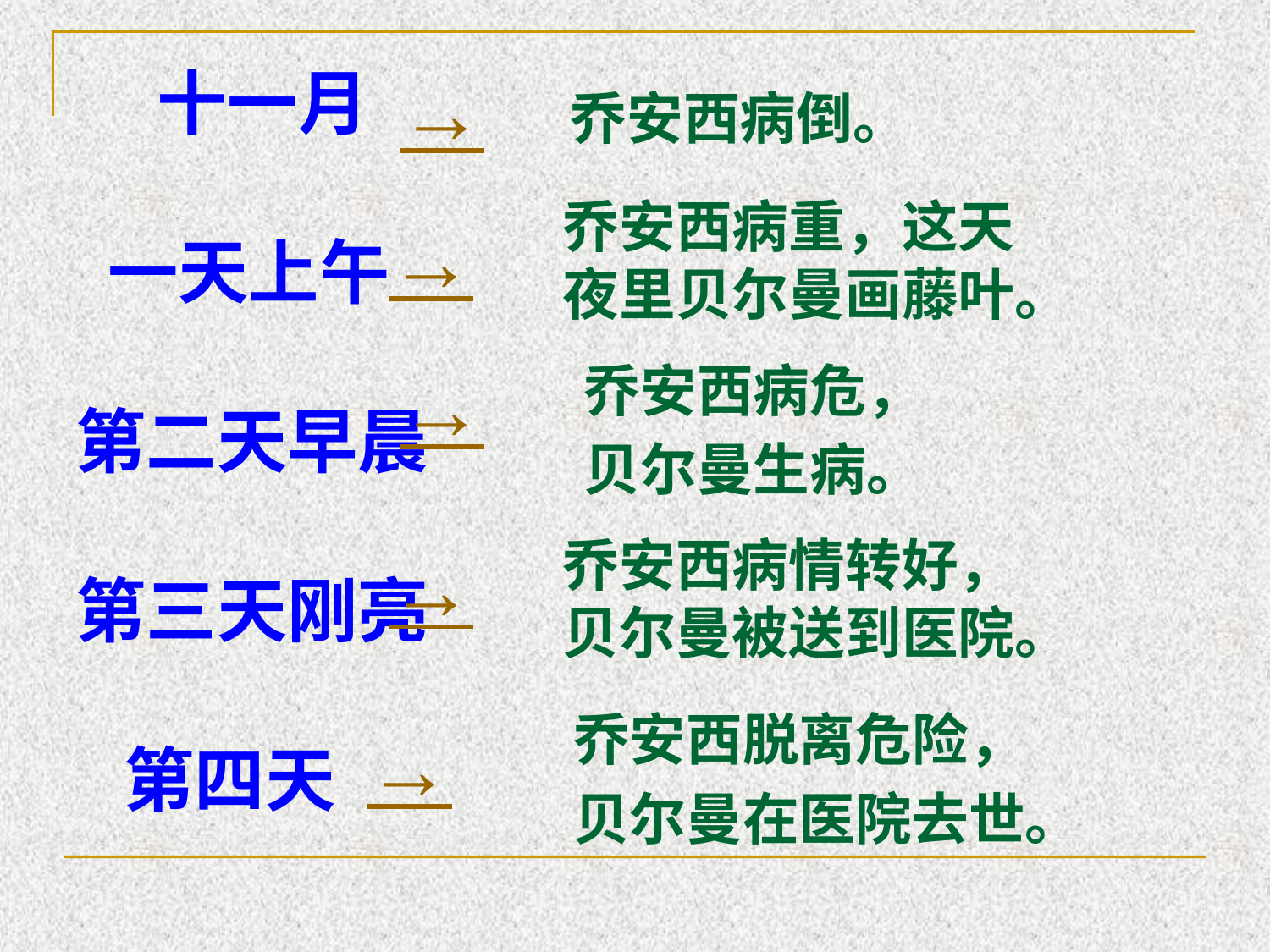

十一月
  一天上午
第二天早晨
第三天刚亮
   第四天
→
  乔安西病倒。
# 乔安西病重，这天夜里贝尔曼画藤叶。
→
→
乔安西病危，
贝尔曼生病。
乔安西病情转好，
贝尔曼被送到医院。
→
乔安西脱离危险，
贝尔曼在医院去世。
→